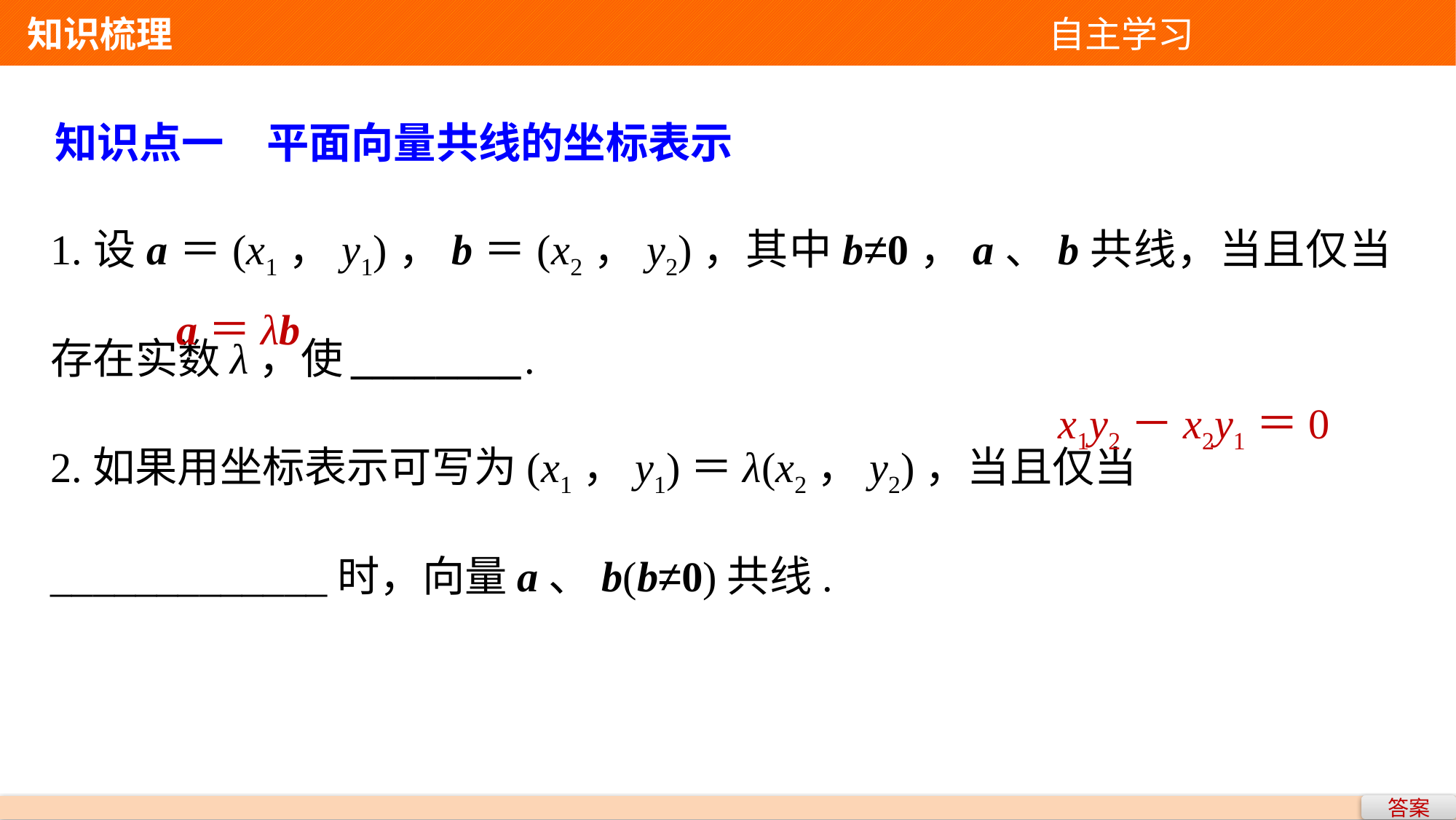

知识梳理                                                                                                           自主学习
知识点一　平面向量共线的坐标表示
1.设a＝(x1，y1)，b＝(x2，y2)，其中b≠0，a、b共线，当且仅当存在实数λ，使________.
2.如果用坐标表示可写为(x1，y1)＝λ(x2，y2)，当且仅当_____________时，向量a、b(b≠0)共线.
a＝λb
x1y2－x2y1＝0
答案